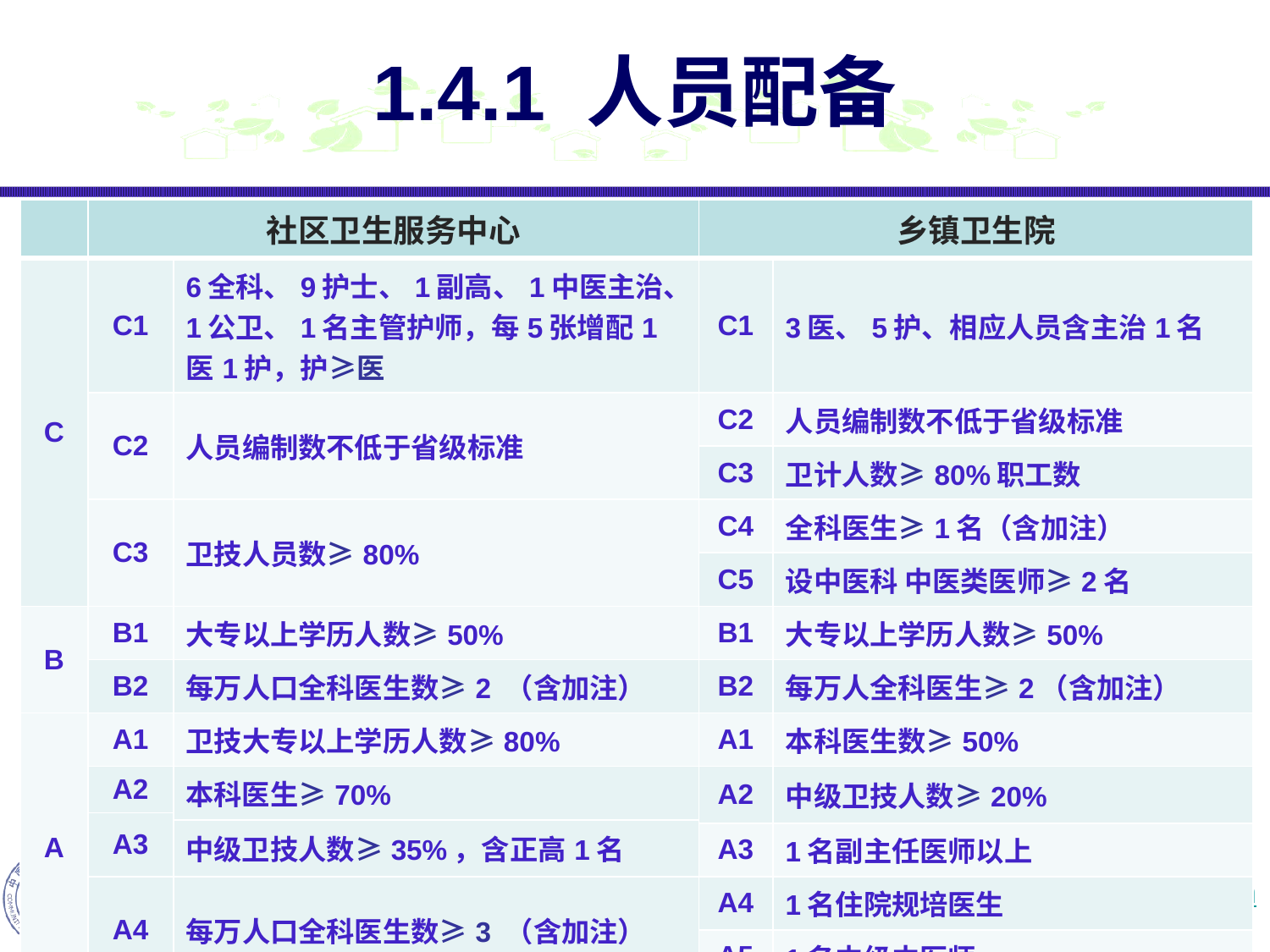

# 1.4.1 人员配备
|  | 社区卫生服务中心 |  | 乡镇卫生院 |  |
| --- | --- | --- | --- | --- |
| C | C1 | 6全科、9护士、1中医主治、1公卫医护、1名主管护师，每5张增配1医1护 | C1 | 3医、5护、相应人员含主治1名 |
|  | C2 | 人员编制数不低于省级标准 | C2 | 人员编制数不低于省级标准 |
|  |  |  | C3 | 卫计人数>80%职工数 |
|  | C3 | 卫计人员数>80%职工数 | C4 | 全科医生1名（含加注） |
|  |  |  | C5 | 设中医科 中医类医师>2名 |
| B | B1 | 大专以上学历人数>50%医技人员 | B1 | 大专以上学历人数>50% |
|  | B2 | 每万人口全科医生数≥2 （含加注） | B2 | 每万人全科医生≥2（含加注） |
| A | A1 | 医技大专以上学历人数>80%医技人数 | A1 | 本科医生数>50% |
|  | A2 | 本科医生>70%医生数 | A2 | 中级卫计人数>20% |
|  |  |  | A3 | 1名副主任医师以上 |
|  | A3 | 中级卫计人数>35%含正高1名 | A4 | 1名住院规培医生 |
|  |  |  | A5 | 1名中级中医师 |
|  | 社区卫生服务中心 |  | 乡镇卫生院 |  |
| --- | --- | --- | --- | --- |
| C | C1 | 6全科、9护士、1副高、1中医主治、1公卫、1名主管护师，每5张增配1医1护，护≥医 | C1 | 3医、5护、相应人员含主治1名 |
|  | C2 | 人员编制数不低于省级标准 | C2 | 人员编制数不低于省级标准 |
|  |  |  | C3 | 卫计人数≥80%职工数 |
|  | C3 | 卫技人员数≥80% | C4 | 全科医生≥1名（含加注） |
|  |  |  | C5 | 设中医科 中医类医师≥2名 |
| B | B1 | 大专以上学历人数≥50% | B1 | 大专以上学历人数≥50% |
|  | B2 | 每万人口全科医生数≥2 （含加注） | B2 | 每万人全科医生≥2（含加注） |
| A | A1 | 卫技大专以上学历人数≥80% | A1 | 本科医生数≥50% |
|  | A2 | 本科医生≥70% | A2 | 中级卫技人数≥20% |
|  | A3 |  |  |  |
|  |  | 中级卫技人数≥35%，含正高1名 |  |  |
|  |  |  | A3 | 1名副主任医师以上 |
|  | A4 | 每万人口全科医生数≥3 （含加注） | A4 | 1名住院规培医生 |
|  |  |  | A5 | 1名中级中医师 |
【意义】
    建立